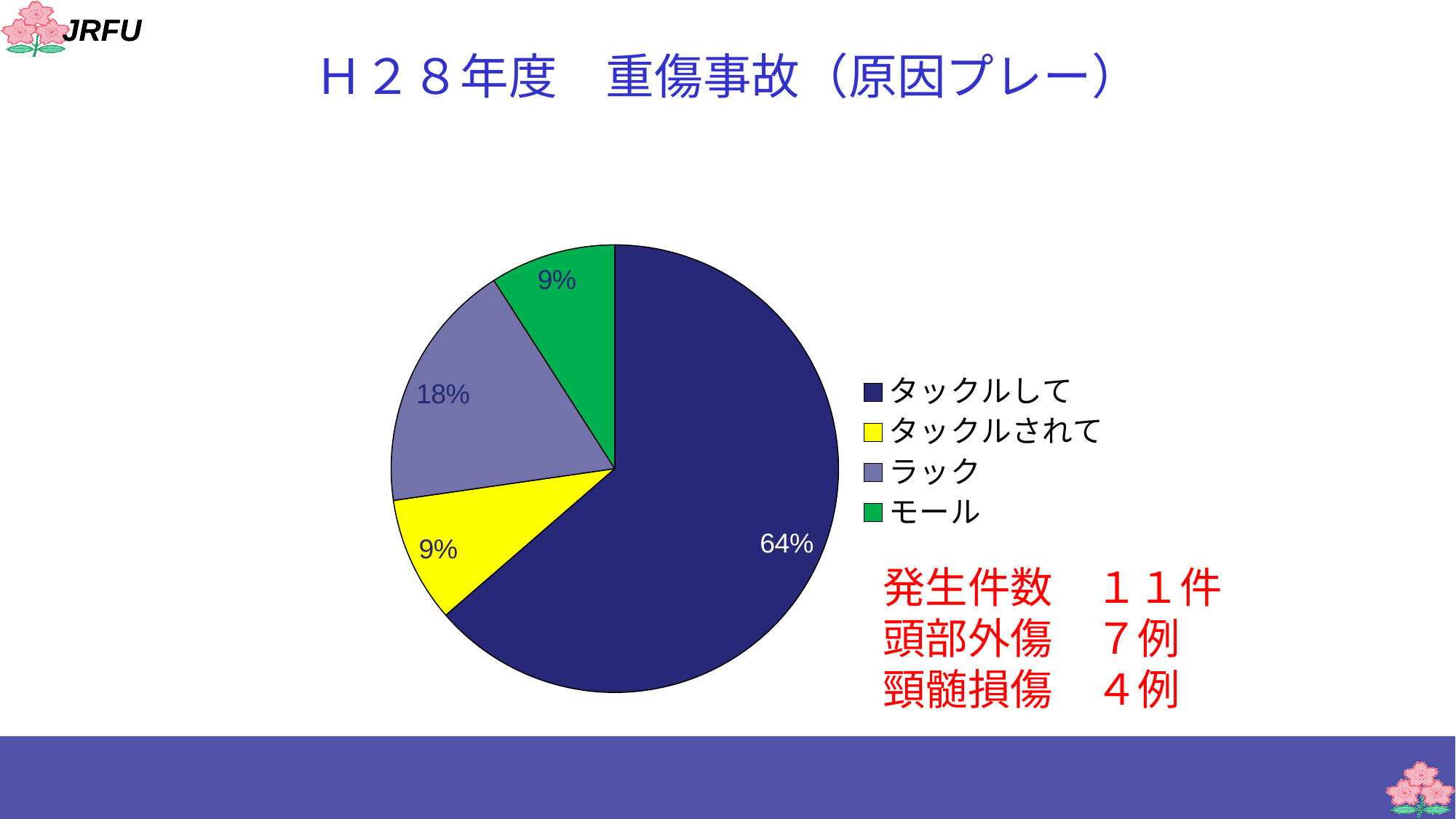

# Ｈ２８年度　重傷事故（原因プレー）

### Chart

| Category |  |
|---|---|
| タックルして | 7.0 |
| タックルされて | 1.0 |
| ラック | 2.0 |
| モール | 1.0 |
発生件数　１１件
頭部外傷　７例
頸髄損傷　４例